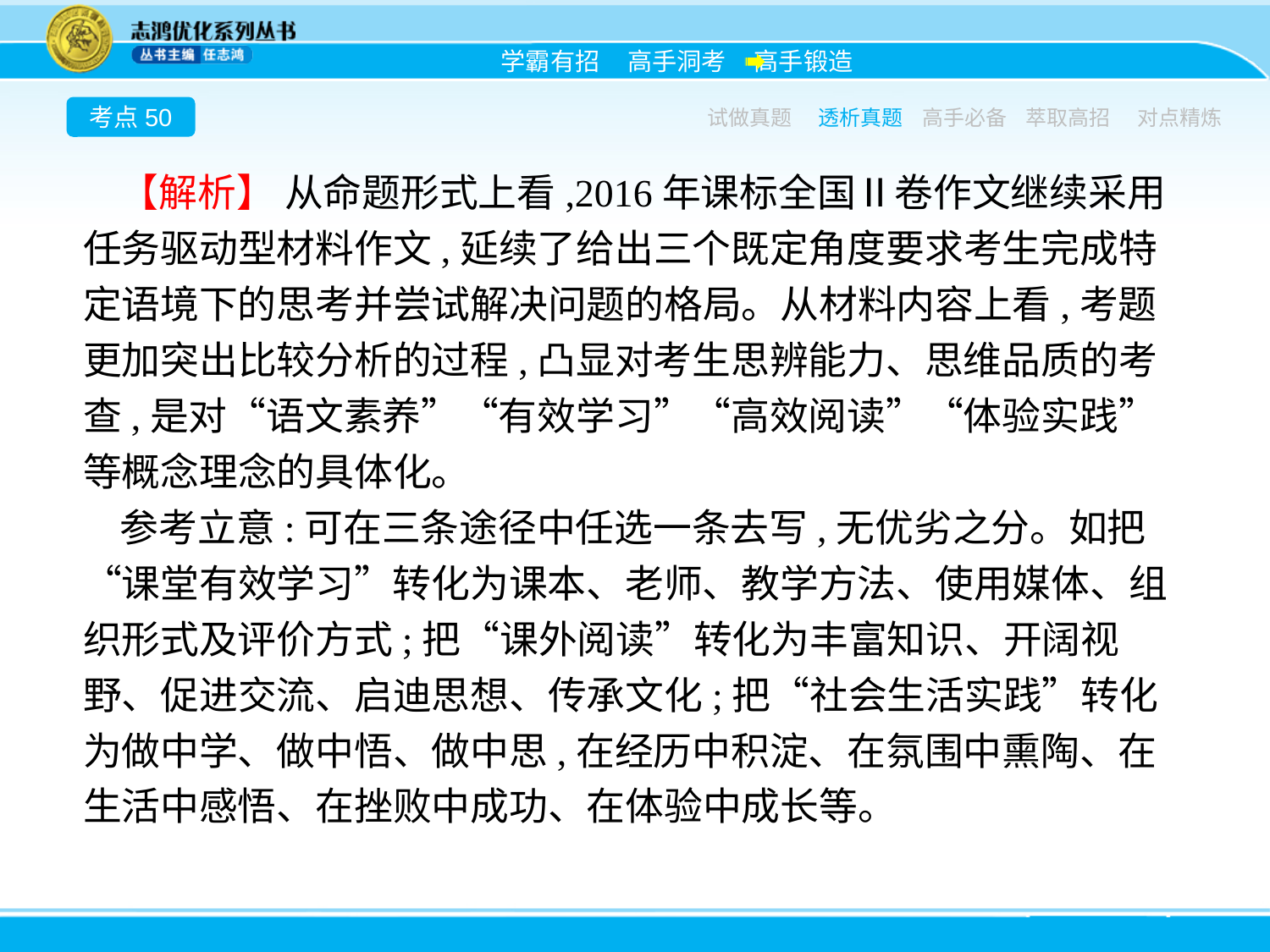

考点50
试做真题
透析真题
高手必备
萃取高招
对点精炼
【解析】 从命题形式上看,2016年课标全国Ⅱ卷作文继续采用任务驱动型材料作文,延续了给出三个既定角度要求考生完成特定语境下的思考并尝试解决问题的格局。从材料内容上看,考题更加突出比较分析的过程,凸显对考生思辨能力、思维品质的考查,是对“语文素养”“有效学习”“高效阅读”“体验实践”等概念理念的具体化。
参考立意:可在三条途径中任选一条去写,无优劣之分。如把“课堂有效学习”转化为课本、老师、教学方法、使用媒体、组织形式及评价方式;把“课外阅读”转化为丰富知识、开阔视野、促进交流、启迪思想、传承文化;把“社会生活实践”转化为做中学、做中悟、做中思,在经历中积淀、在氛围中熏陶、在生活中感悟、在挫败中成功、在体验中成长等。